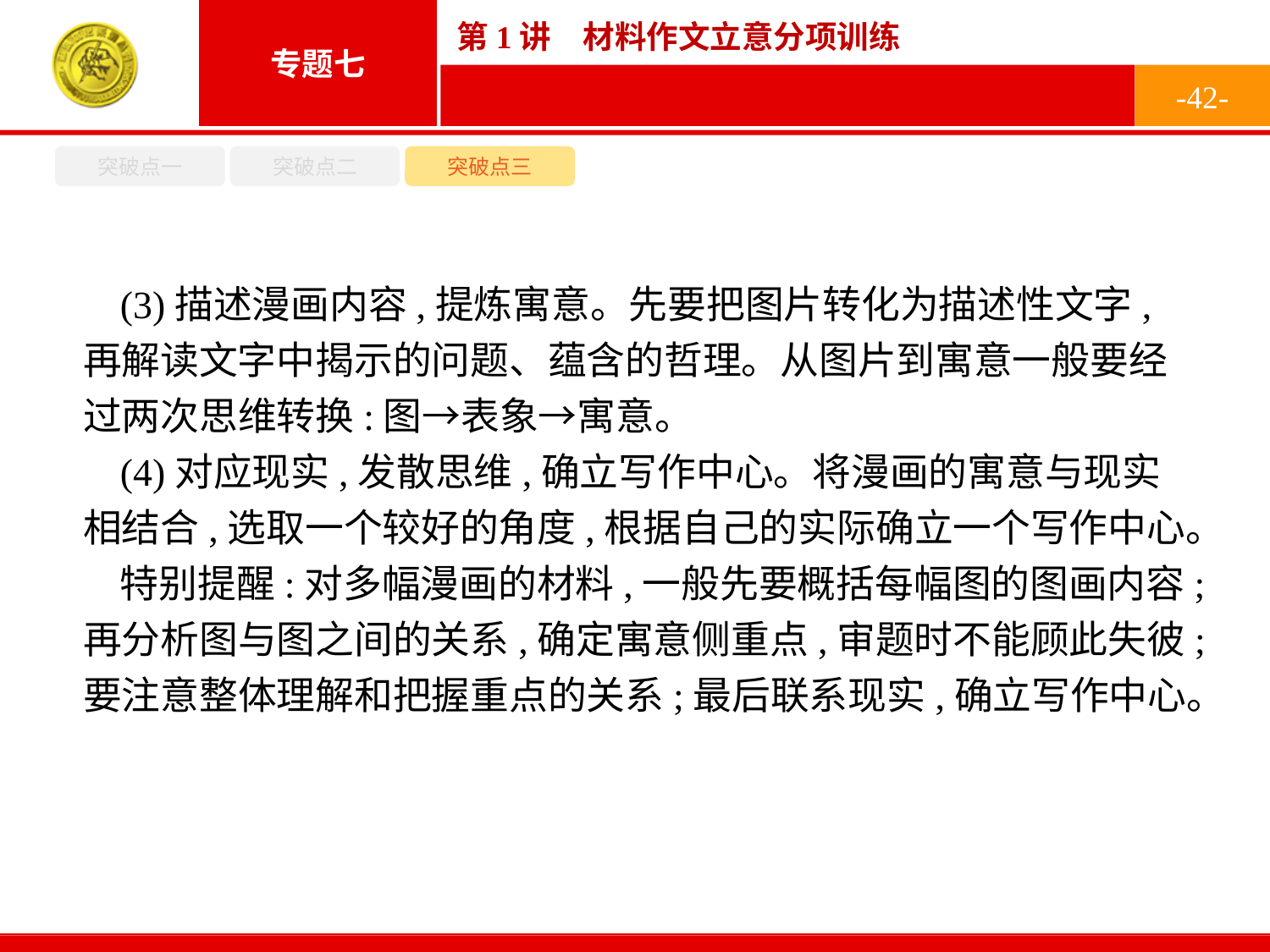

-42-
突破点一
突破点二
突破点三
(3)描述漫画内容,提炼寓意。先要把图片转化为描述性文字,再解读文字中揭示的问题、蕴含的哲理。从图片到寓意一般要经过两次思维转换:图→表象→寓意。
(4)对应现实,发散思维,确立写作中心。将漫画的寓意与现实相结合,选取一个较好的角度,根据自己的实际确立一个写作中心。
特别提醒:对多幅漫画的材料,一般先要概括每幅图的图画内容;再分析图与图之间的关系,确定寓意侧重点,审题时不能顾此失彼;要注意整体理解和把握重点的关系;最后联系现实,确立写作中心。